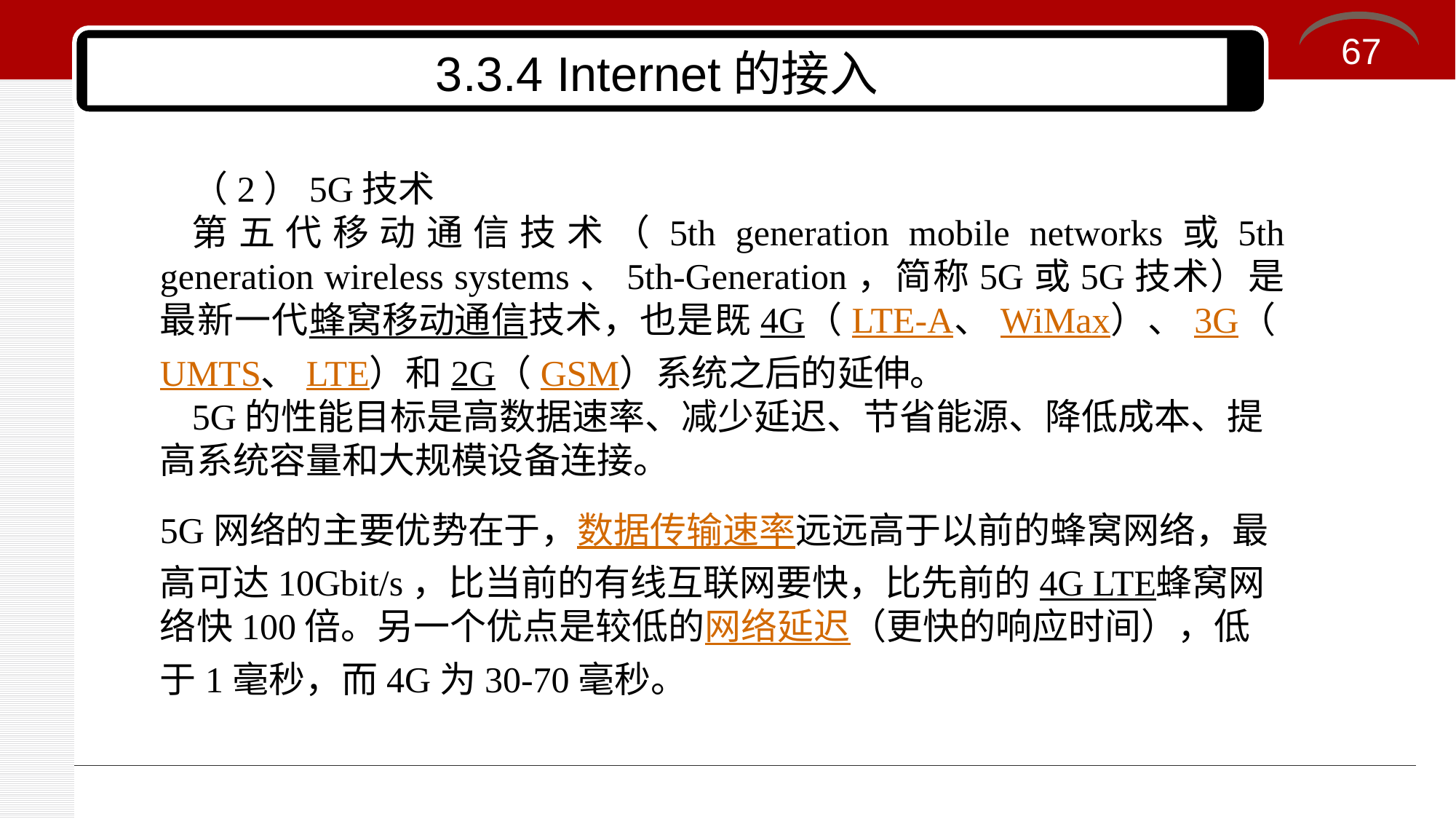

67
# 3.3.4 Internet的接入
（2）5G技术
第五代移动通信技术（5th generation mobile networks或5th generation wireless systems、5th-Generation，简称5G或5G技术）是最新一代蜂窝移动通信技术，也是既4G（LTE-A、WiMax）、3G（UMTS、LTE）和2G（GSM）系统之后的延伸。
5G的性能目标是高数据速率、减少延迟、节省能源、降低成本、提高系统容量和大规模设备连接。
5G网络的主要优势在于，数据传输速率远远高于以前的蜂窝网络，最高可达10Gbit/s，比当前的有线互联网要快，比先前的4G LTE蜂窝网络快100倍。另一个优点是较低的网络延迟（更快的响应时间），低于1毫秒，而4G为30-70毫秒。